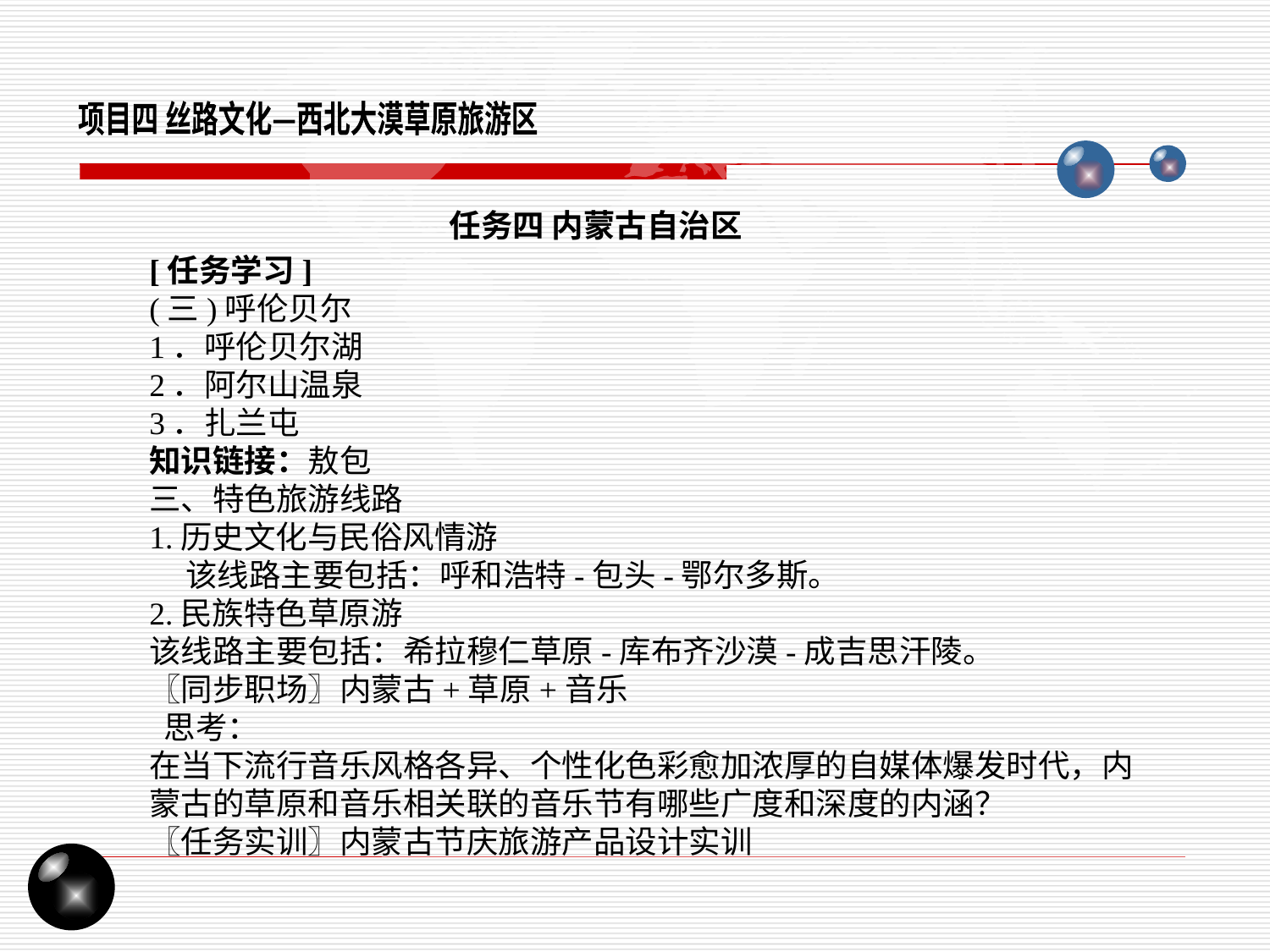

项目四 丝路文化—西北大漠草原旅游区
任务四 内蒙古自治区

[任务学习]
(三)呼伦贝尔
1．呼伦贝尔湖
2．阿尔山温泉
3．扎兰屯
知识链接：敖包
三、特色旅游线路
1.历史文化与民俗风情游
    该线路主要包括：呼和浩特-包头-鄂尔多斯。
2.民族特色草原游
该线路主要包括：希拉穆仁草原-库布齐沙漠-成吉思汗陵。
〖同步职场〗内蒙古+草原+音乐
 思考：
在当下流行音乐风格各异、个性化色彩愈加浓厚的自媒体爆发时代，内蒙古的草原和音乐相关联的音乐节有哪些广度和深度的内涵？
〖任务实训〗内蒙古节庆旅游产品设计实训